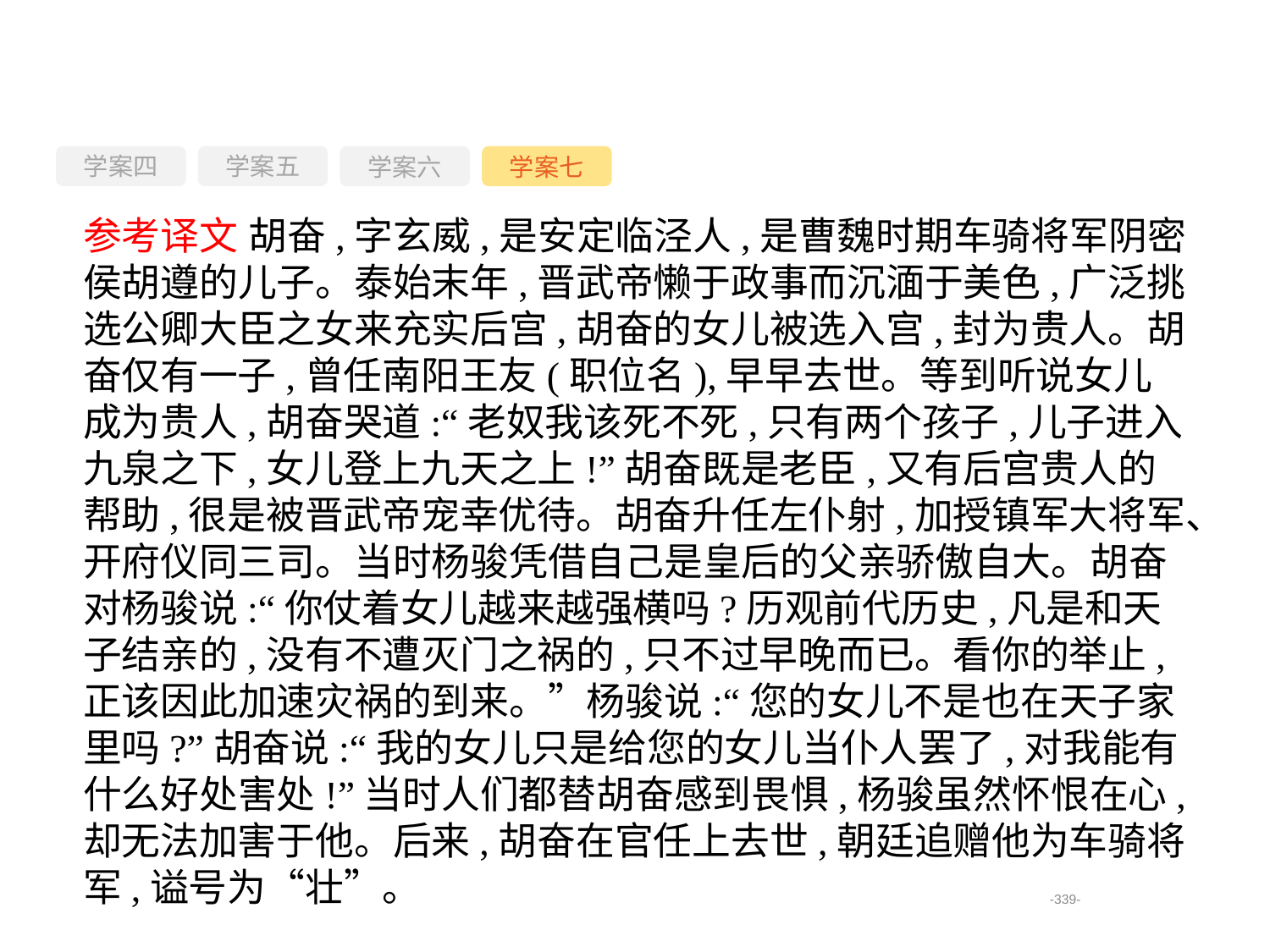

学案四
学案六
学案七
学案五
参考译文 胡奋,字玄威,是安定临泾人,是曹魏时期车骑将军阴密侯胡遵的儿子。泰始末年,晋武帝懒于政事而沉湎于美色,广泛挑选公卿大臣之女来充实后宫,胡奋的女儿被选入宫,封为贵人。胡奋仅有一子,曾任南阳王友(职位名),早早去世。等到听说女儿成为贵人,胡奋哭道:“老奴我该死不死,只有两个孩子,儿子进入九泉之下,女儿登上九天之上!”胡奋既是老臣,又有后宫贵人的帮助,很是被晋武帝宠幸优待。胡奋升任左仆射,加授镇军大将军、开府仪同三司。当时杨骏凭借自己是皇后的父亲骄傲自大。胡奋对杨骏说:“你仗着女儿越来越强横吗?历观前代历史,凡是和天子结亲的,没有不遭灭门之祸的,只不过早晚而已。看你的举止,正该因此加速灾祸的到来。”杨骏说:“您的女儿不是也在天子家里吗?”胡奋说:“我的女儿只是给您的女儿当仆人罢了,对我能有什么好处害处!”当时人们都替胡奋感到畏惧,杨骏虽然怀恨在心,却无法加害于他。后来,胡奋在官任上去世,朝廷追赠他为车骑将军,谥号为“壮”。
-339-